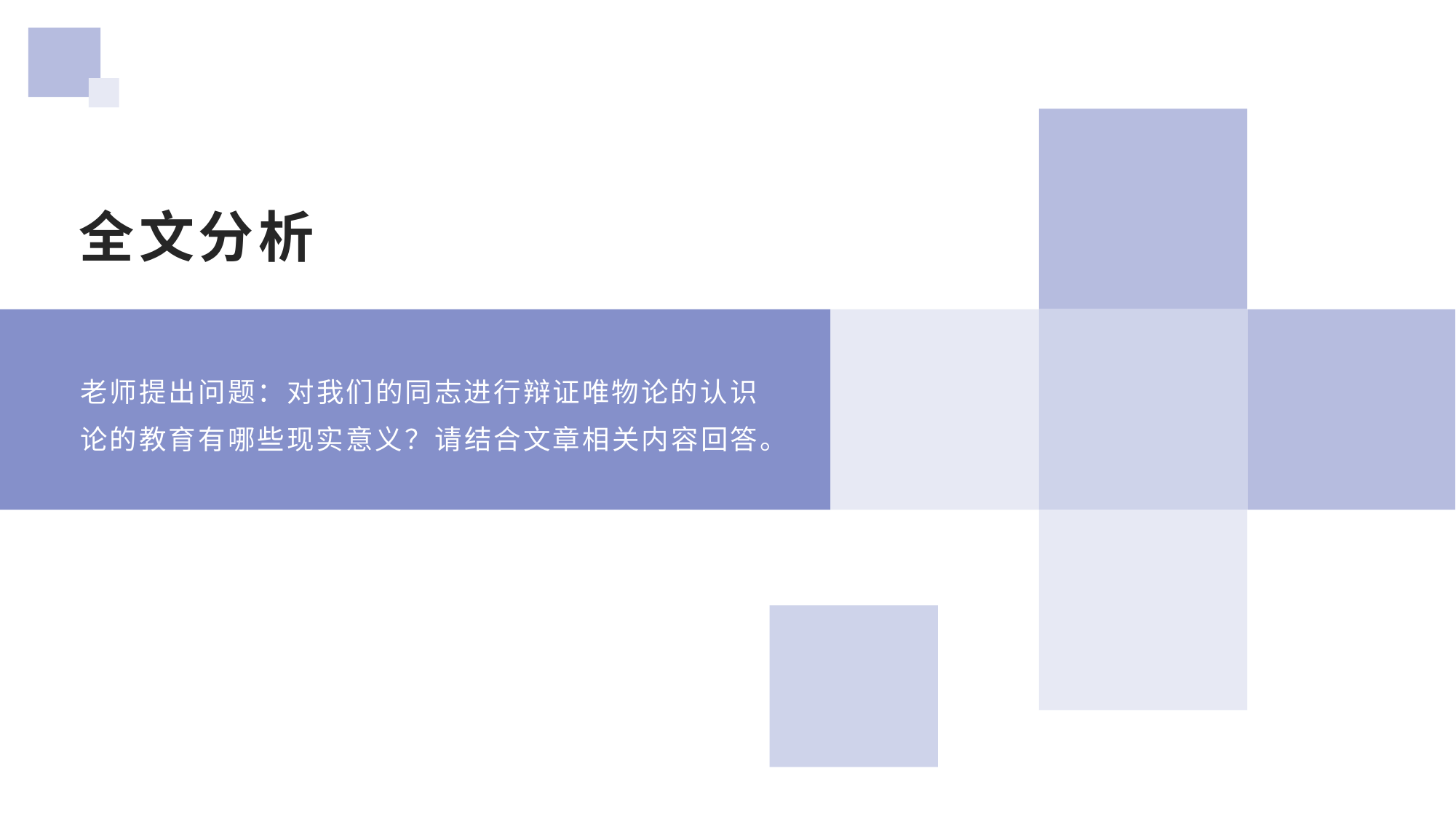

全文分析

老师提出问题：对我们的同志进行辩证唯物论的认识论的教育有哪些现实意义？请结合文章相关内容回答。